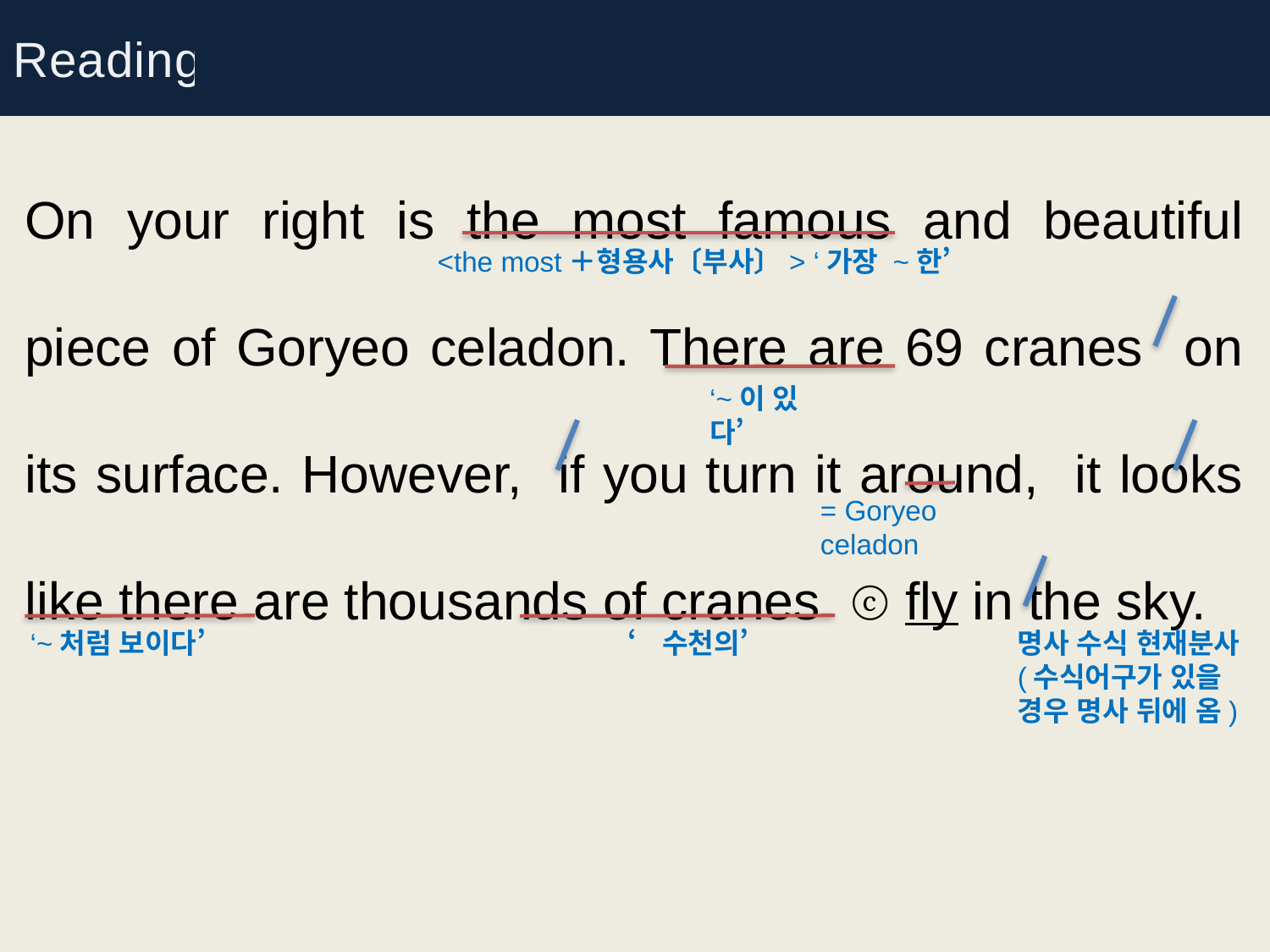

Reading
On your right is the most famous and beautiful piece of Goryeo celadon. There are 69 cranes  on its surface. However,  if you turn it around,  it looks like there are thousands of cranes  ⓒ fly in the sky.
<the most＋형용사〔부사〕> ‘가장 ~한’
‘~이 있다’
= Goryeo celadon
‘수천의’
명사 수식 현재분사(수식어구가 있을
경우 명사 뒤에 옴)
‘~처럼 보이다’